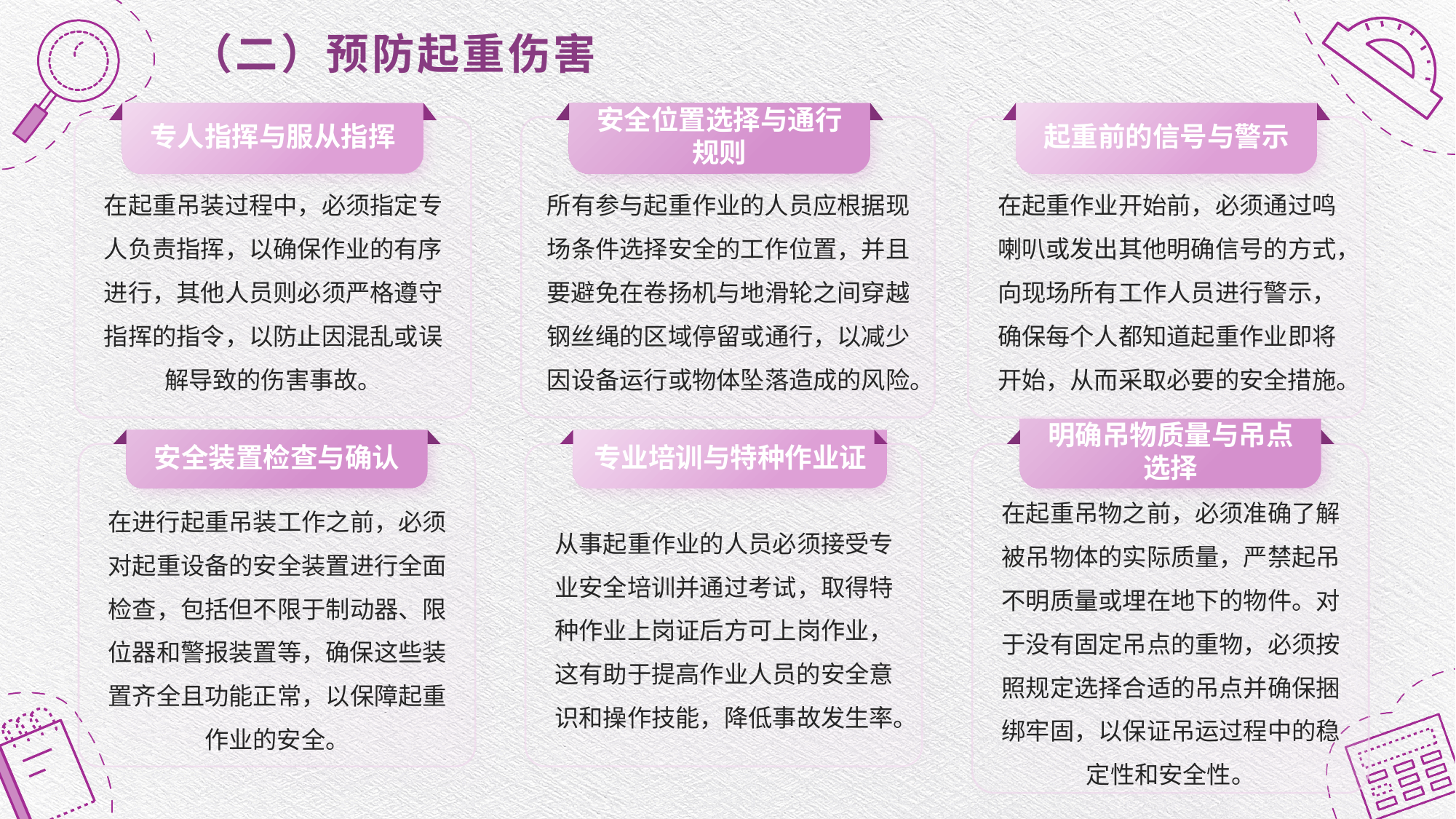

# （二）预防起重伤害

专人指挥与服从指挥

安全位置选择与通行规则

起重前的信号与警示

在起重吊装过程中，必须指定专人负责指挥，以确保作业的有序进行，其他人员则必须严格遵守指挥的指令，以防止因混乱或误解导致的伤害事故。
所有参与起重作业的人员应根据现场条件选择安全的工作位置，并且要避免在卷扬机与地滑轮之间穿越钢丝绳的区域停留或通行，以减少因设备运行或物体坠落造成的风险。
在起重作业开始前，必须通过鸣喇叭或发出其他明确信号的方式，向现场所有工作人员进行警示，确保每个人都知道起重作业即将开始，从而采取必要的安全措施。

明确吊物质量与吊点选择
专业培训与特种作业证

安全装置检查与确认

在进行起重吊装工作之前，必须对起重设备的安全装置进行全面检查，包括但不限于制动器、限位器和警报装置等，确保这些装置齐全且功能正常，以保障起重作业的安全。
从事起重作业的人员必须接受专业安全培训并通过考试，取得特种作业上岗证后方可上岗作业，这有助于提高作业人员的安全意识和操作技能，降低事故发生率。
在起重吊物之前，必须准确了解被吊物体的实际质量，严禁起吊不明质量或埋在地下的物件。对于没有固定吊点的重物，必须按照规定选择合适的吊点并确保捆绑牢固，以保证吊运过程中的稳定性和安全性。